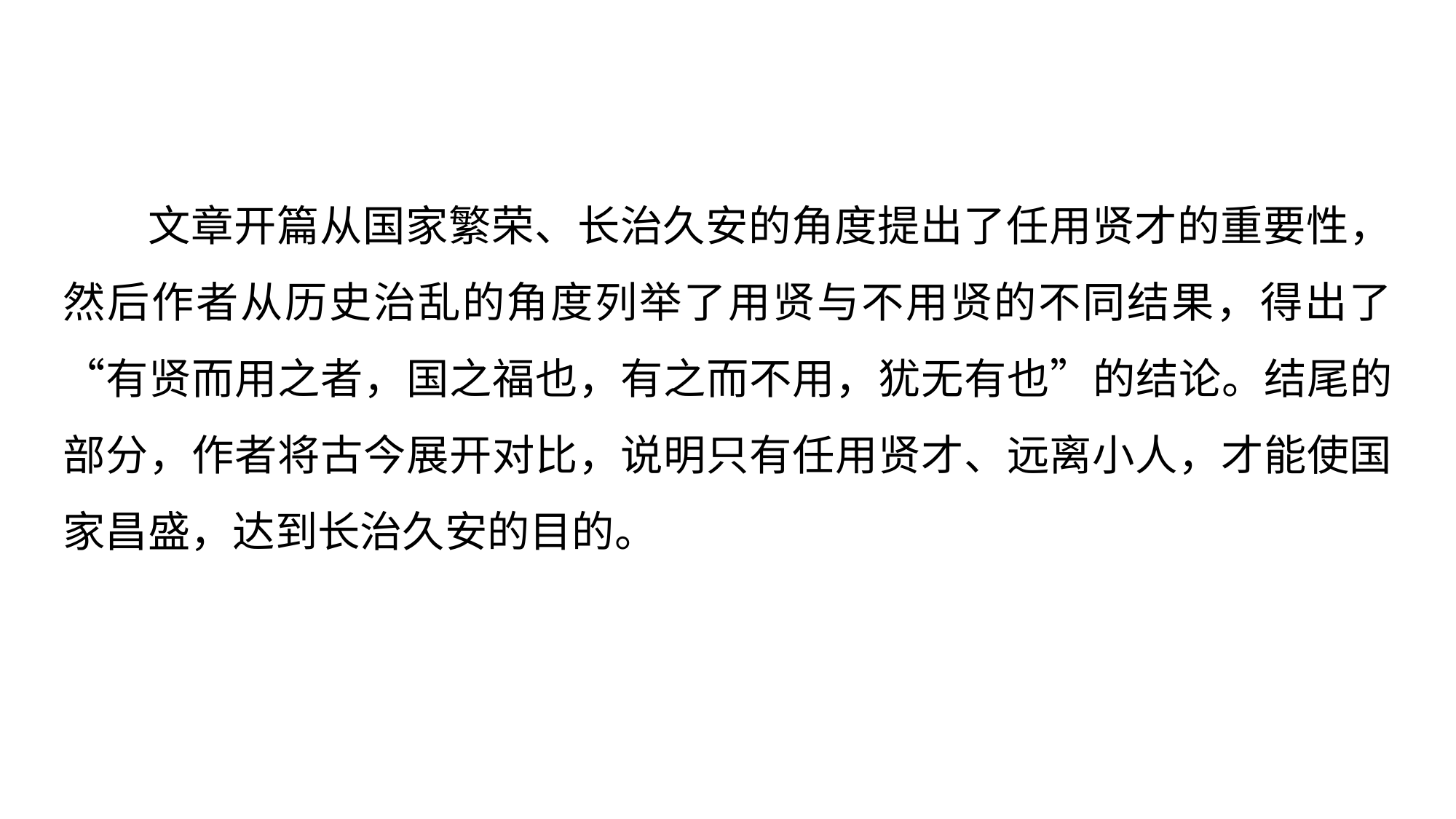

文章开篇从国家繁荣、长治久安的角度提出了任用贤才的重要性，然后作者从历史治乱的角度列举了用贤与不用贤的不同结果，得出了“有贤而用之者，国之福也，有之而不用，犹无有也”的结论。结尾的部分，作者将古今展开对比，说明只有任用贤才、远离小人，才能使国家昌盛，达到长治久安的目的。